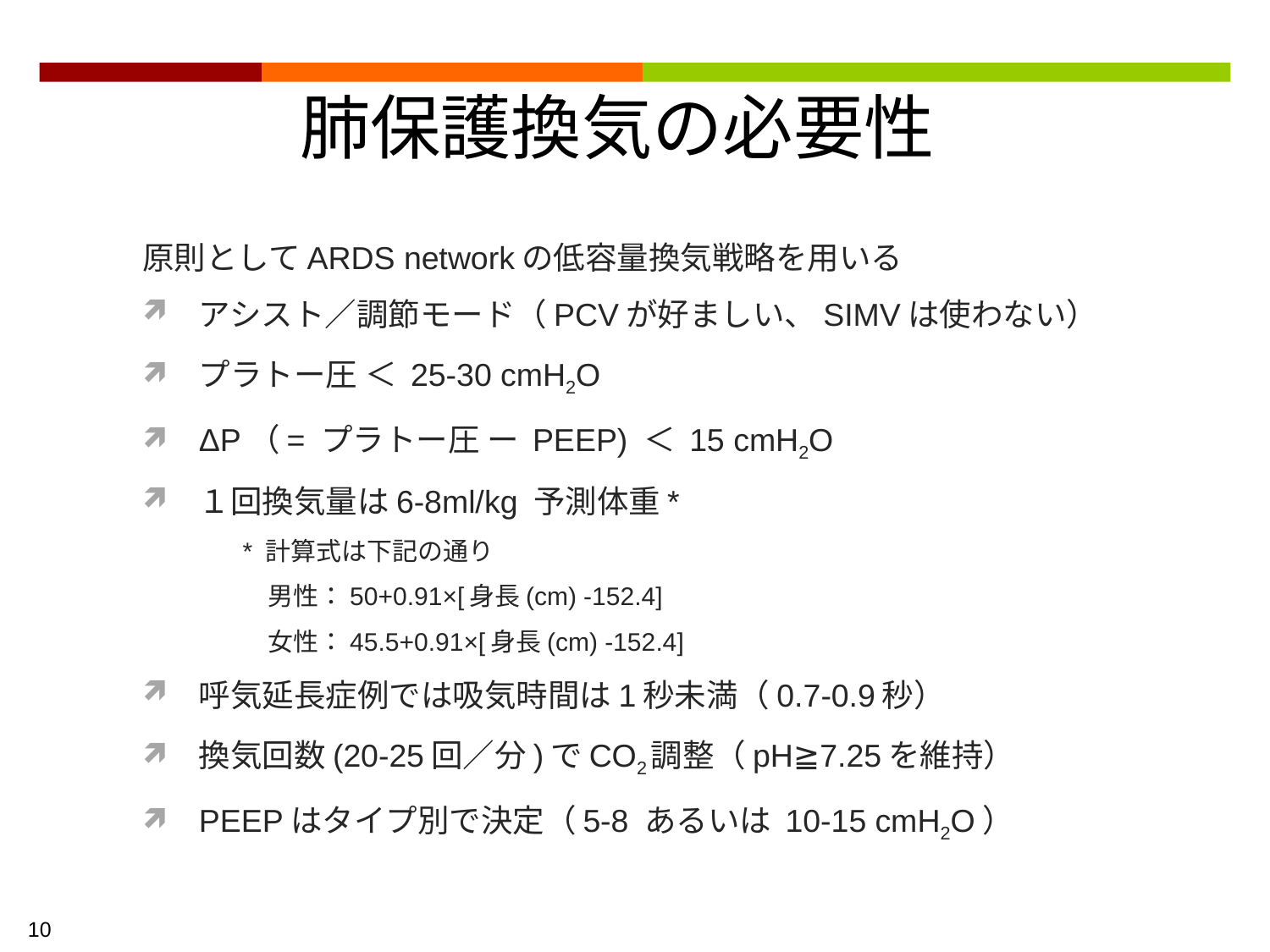

肺保護換気の必要性
原則としてARDS networkの低容量換気戦略を用いる
アシスト／調節モード（PCVが好ましい、SIMVは使わない）
プラトー圧 ＜ 25-30 cmH2O
ΔP（= プラトー圧 ー PEEP) ＜ 15 cmH2O
１回換気量は6-8ml/kg 予測体重*
* 計算式は下記の通り
　男性：50+0.91×[身長(cm) -152.4]
　女性：45.5+0.91×[身長(cm) -152.4]
呼気延長症例では吸気時間は1秒未満（0.7-0.9秒）
換気回数(20-25回／分)でCO2調整（pH≧7.25を維持）
PEEPはタイプ別で決定（5-8 あるいは 10-15 cmH2O）
10